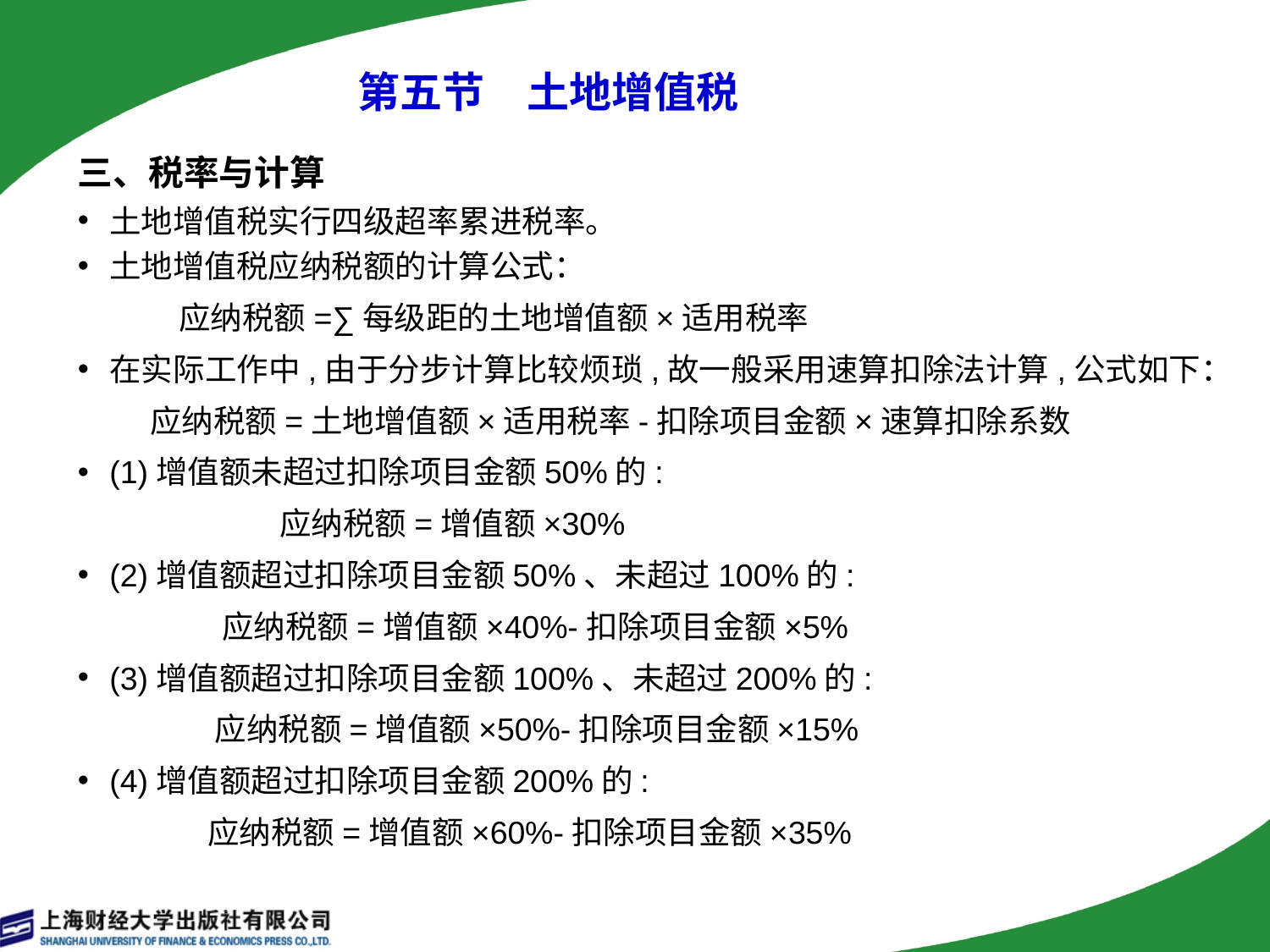

# 第五节　土地增值税
三、税率与计算
土地增值税实行四级超率累进税率。
土地增值税应纳税额的计算公式：
             应纳税额=∑每级距的土地增值额×适用税率
在实际工作中,由于分步计算比较烦琐,故一般采用速算扣除法计算,公式如下：
         应纳税额=土地增值额×适用税率-扣除项目金额×速算扣除系数
(1)增值额未超过扣除项目金额50%的:
                           应纳税额=增值额×30%
(2)增值额超过扣除项目金额50%、未超过100%的:
                   应纳税额=增值额×40%-扣除项目金额×5%
(3)增值额超过扣除项目金额100%、未超过200%的:
                  应纳税额=增值额×50%-扣除项目金额×15%
(4)增值额超过扣除项目金额200%的:
                 应纳税额=增值额×60%-扣除项目金额×35%